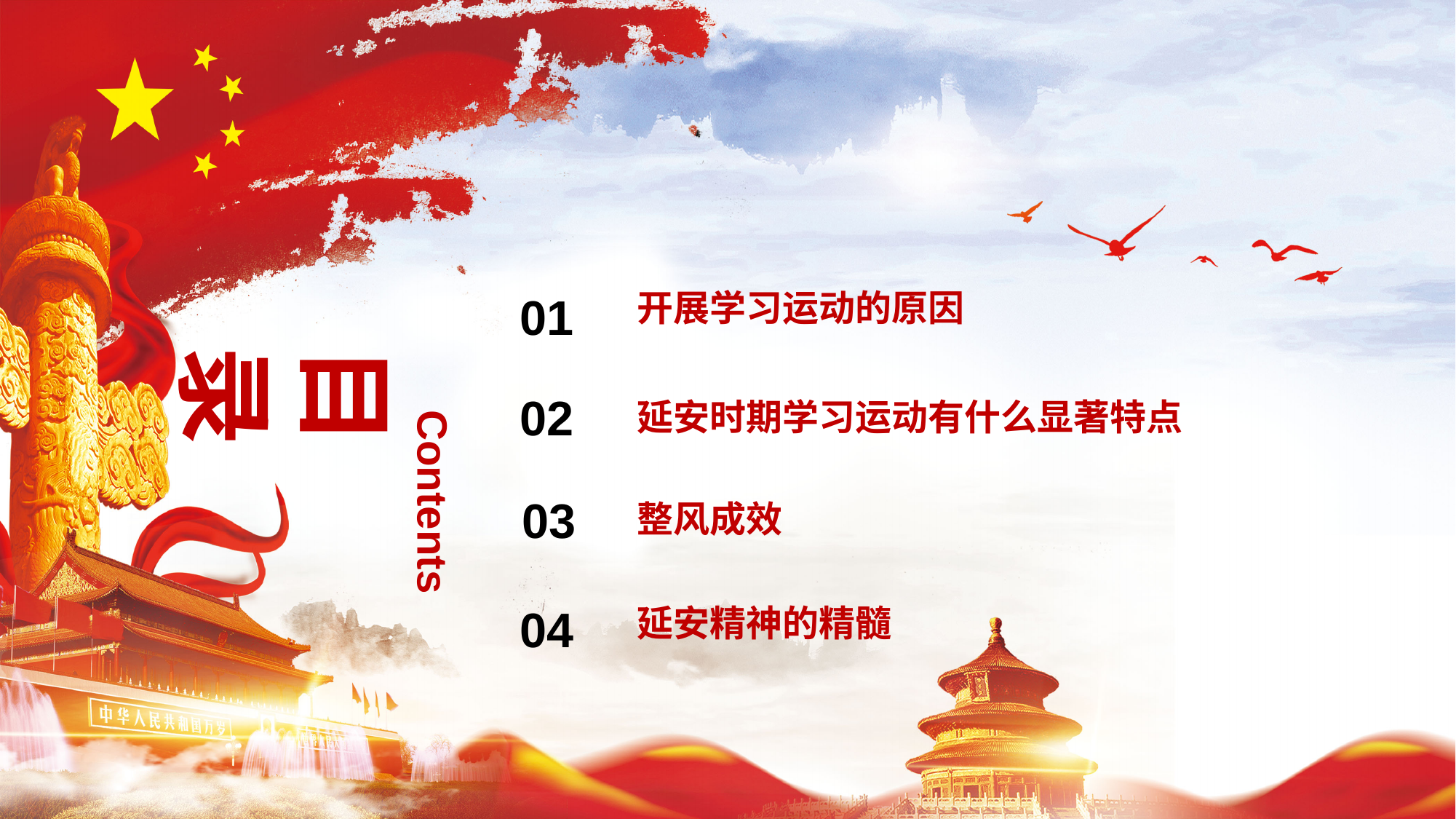

开展学习运动的原因
01
目录
02
延安时期学习运动有什么显著特点
Contents
03
整风成效
04
延安精神的精髓